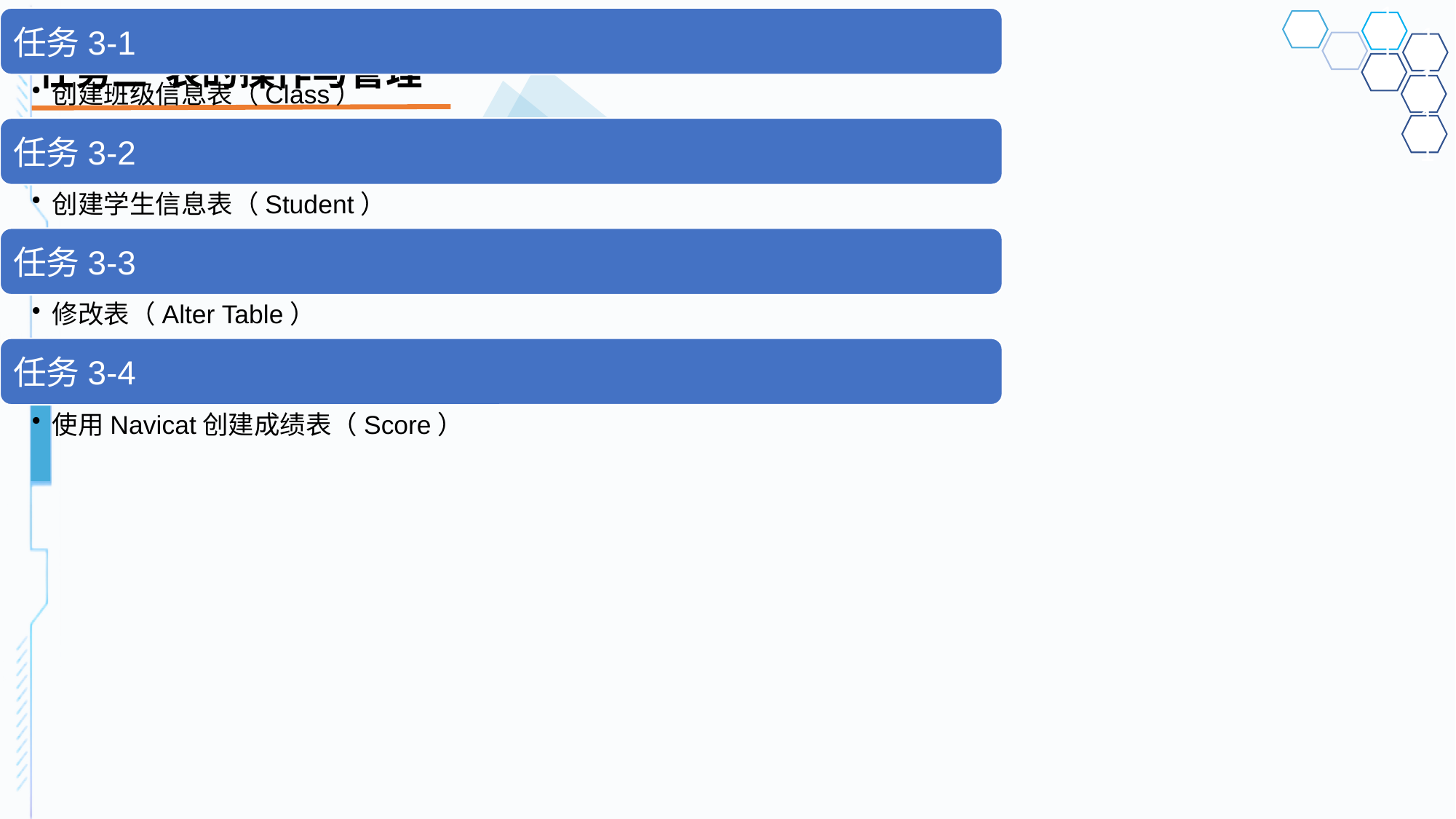

# 任务三  表的操作与管理

任务3-1
创建班级信息表（Class）
任务3-2
创建学生信息表（Student）
任务3-3
修改表（Alter Table）
任务3-4
使用Navicat创建成绩表（Score）